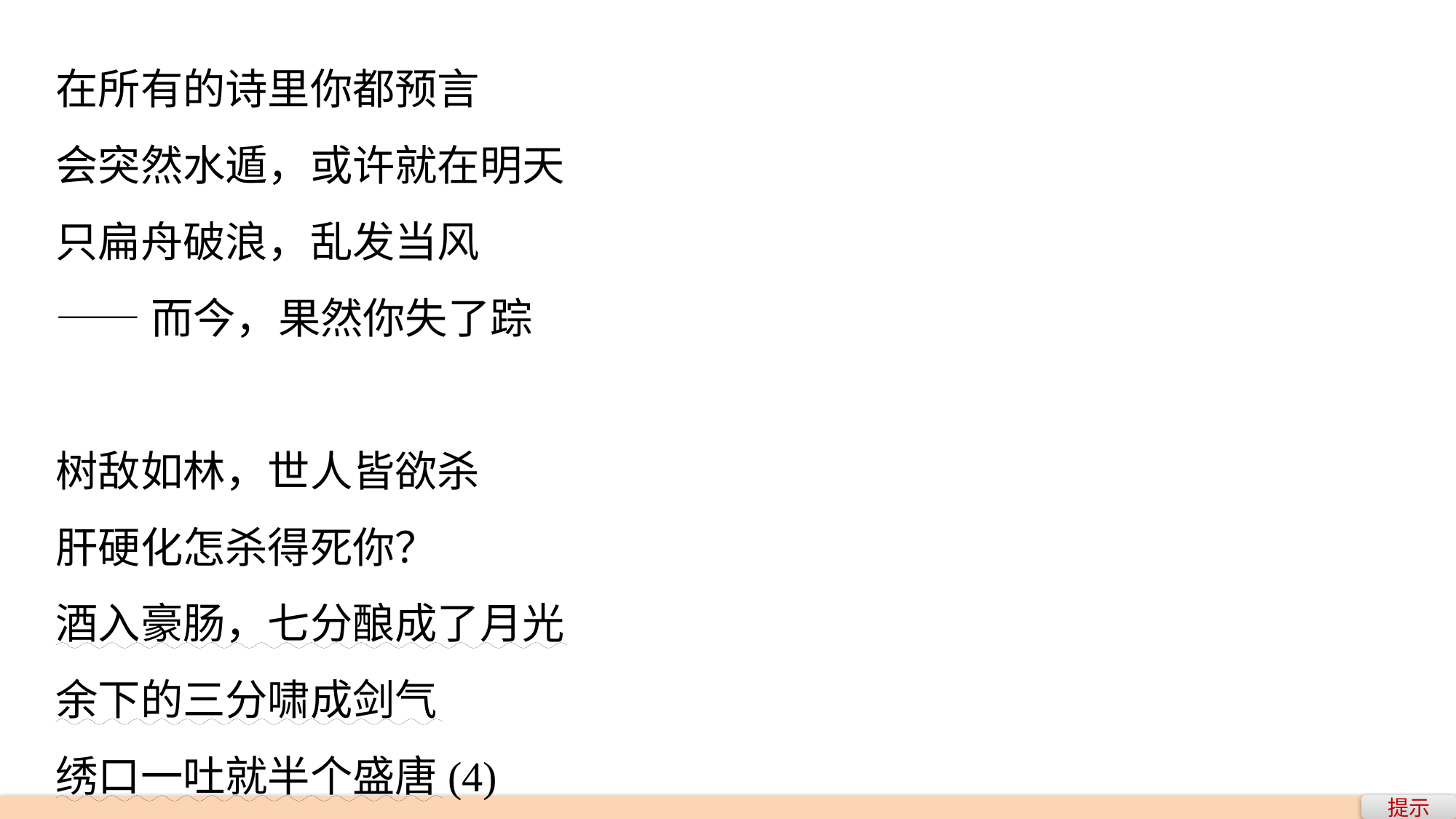

在所有的诗里你都预言
会突然水遁，或许就在明天
只扁舟破浪，乱发当风
——而今，果然你失了踪

树敌如林，世人皆欲杀
肝硬化怎杀得死你？
酒入豪肠，七分酿成了月光
余下的三分啸成剑气
绣口一吐就半个盛唐(4)
提示